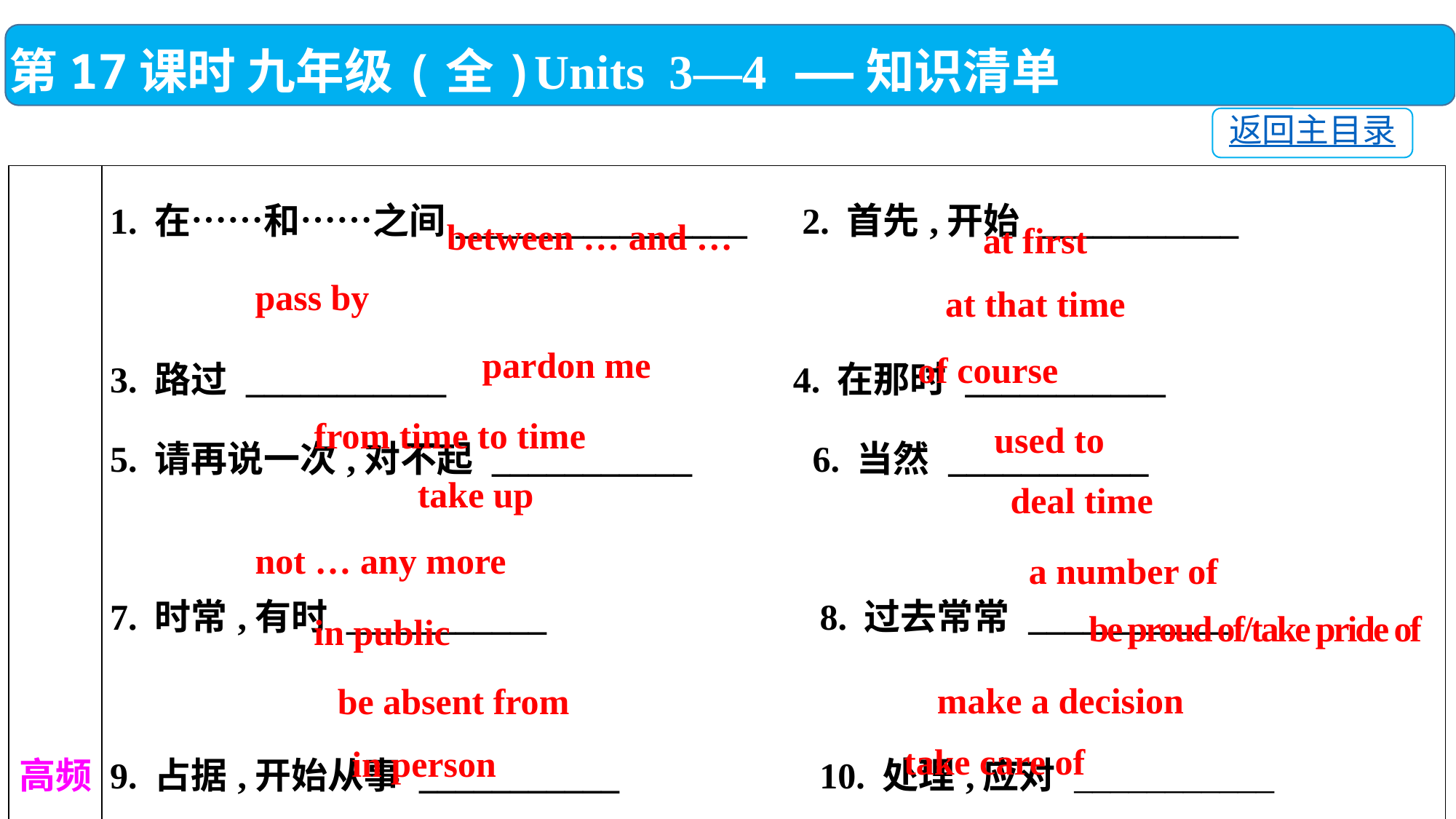

第17课时 九年级(全)Units  3—4 ——知识清单
返回主目录
| 高频 短语 | 1. 在……和……之间\_\_\_\_\_\_\_\_\_\_\_\_\_\_\_\_　2. 首先,开始 \_\_\_\_\_\_\_\_\_\_\_　　　　　　　 3. 路过 \_\_\_\_\_\_\_\_\_\_\_　　　　　　　 4. 在那时 \_\_\_\_\_\_\_\_\_\_\_　　　　　　　 5. 请再说一次,对不起 \_\_\_\_\_\_\_\_\_\_\_　 6. 当然 \_\_\_\_\_\_\_\_\_\_\_　 　　　　　　 7. 时常,有时 \_\_\_\_\_\_\_\_\_\_\_　　　　　　　8. 过去常常 \_\_\_\_\_\_\_\_\_\_\_　　　　　　　 9. 占据,开始从事 \_\_\_\_\_\_\_\_\_\_\_　　　　　10. 处理,应对 \_\_\_\_\_\_\_\_\_\_\_　　　　　　　 11. 不再 \_\_\_\_\_\_\_\_\_\_\_　　　　　　　 12. 许多的,一些 \_\_\_\_\_\_\_\_\_\_\_　　　　　　　 13. 公开的 \_\_\_\_\_\_\_\_\_\_\_　　　 14. 为……感到骄傲\_\_\_\_\_\_\_\_\_\_\_\_\_\_　　　　　　　 15. 缺席,不在 \_\_\_\_\_\_\_\_\_\_\_　　　　　　 16. 做决定 \_\_\_\_\_\_\_\_\_\_\_　　　　　　　 17. 亲自,亲身 \_\_\_\_\_\_\_\_\_\_\_　　　　　　 18. 照顾 \_\_\_\_\_\_\_\_\_\_ |
| --- | --- |
  between … and …
at first
pass by
at that time
pardon me
of course
from time to time
used to
take up
deal time
not … any more
a number of
be proud of/take pride of
in public
make a decision
be absent from
take care of
in person